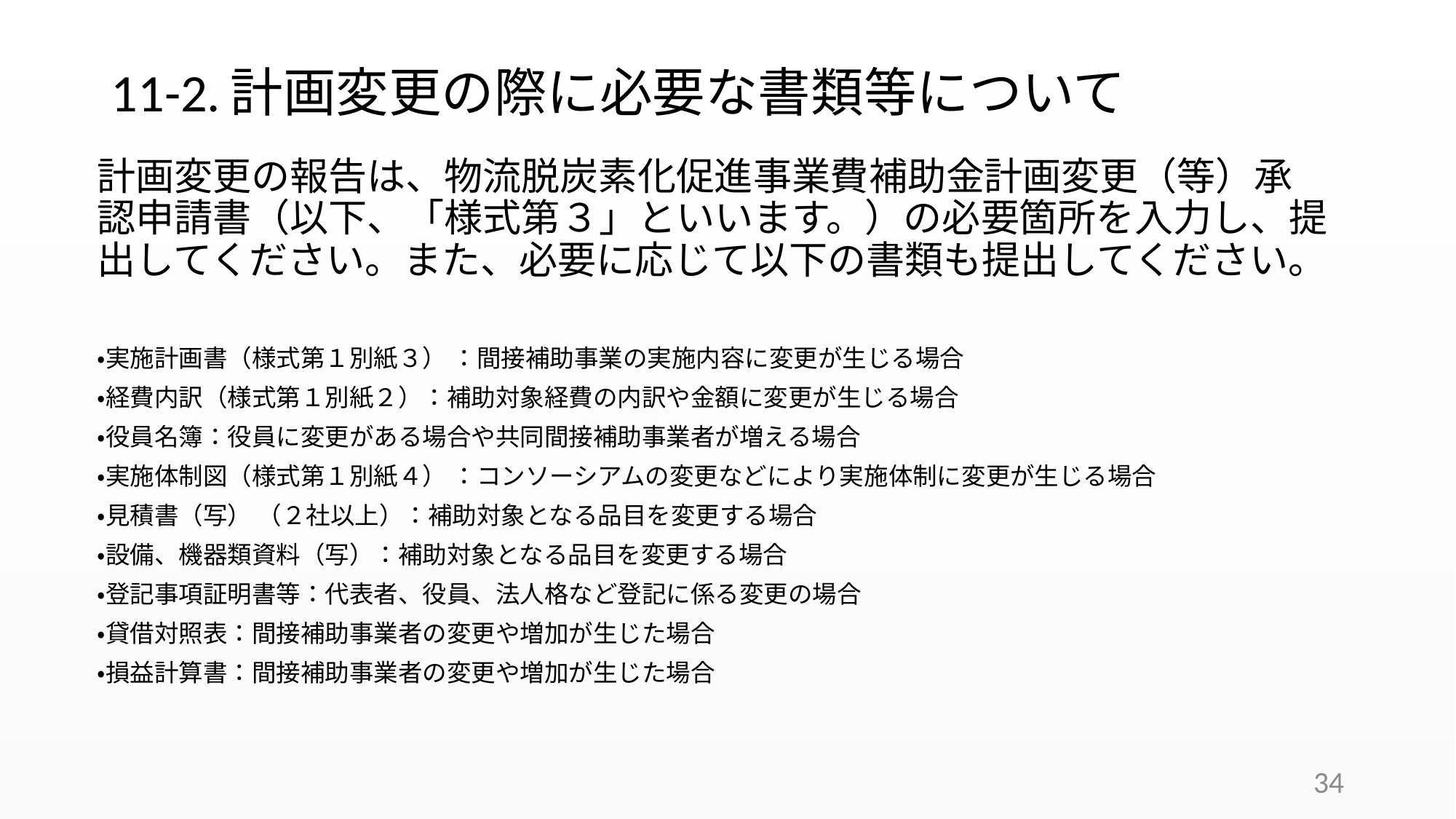

# 11-2.計画変更の際に必要な書類等について
計画変更の報告は、物流脱炭素化促進事業費補助金計画変更（等）承認申請書（以下、「様式第３」といいます。）の必要箇所を入力し、提出してください。また、必要に応じて以下の書類も提出してください。

・実施計画書（様式第１別紙３） ：間接補助事業の実施内容に変更が生じる場合
・経費内訳（様式第１別紙２）：補助対象経費の内訳や金額に変更が生じる場合
・役員名簿：役員に変更がある場合や共同間接補助事業者が増える場合
・実施体制図（様式第１別紙４） ：コンソーシアムの変更などにより実施体制に変更が生じる場合
・見積書（写） （２社以上）：補助対象となる品目を変更する場合
・設備、機器類資料（写）：補助対象となる品目を変更する場合
・登記事項証明書等：代表者、役員、法人格など登記に係る変更の場合
・貸借対照表：間接補助事業者の変更や増加が生じた場合
・損益計算書：間接補助事業者の変更や増加が生じた場合
34